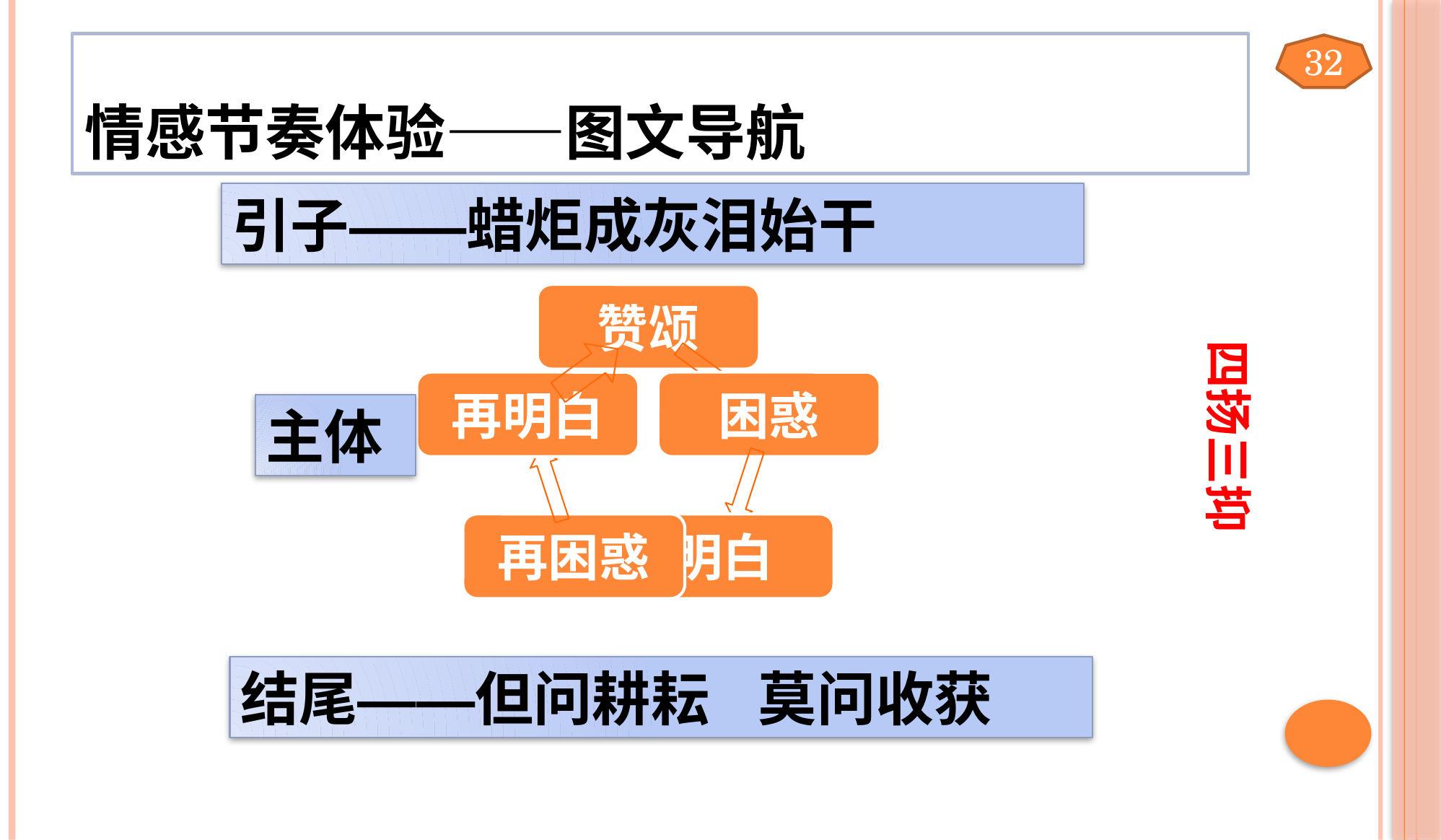

# 情感节奏体验——图文导航
32
引子——蜡炬成灰泪始干
赞颂
困惑
明白
再困惑
再明白
四扬三抑
主体
结尾——但问耕耘   莫问收获